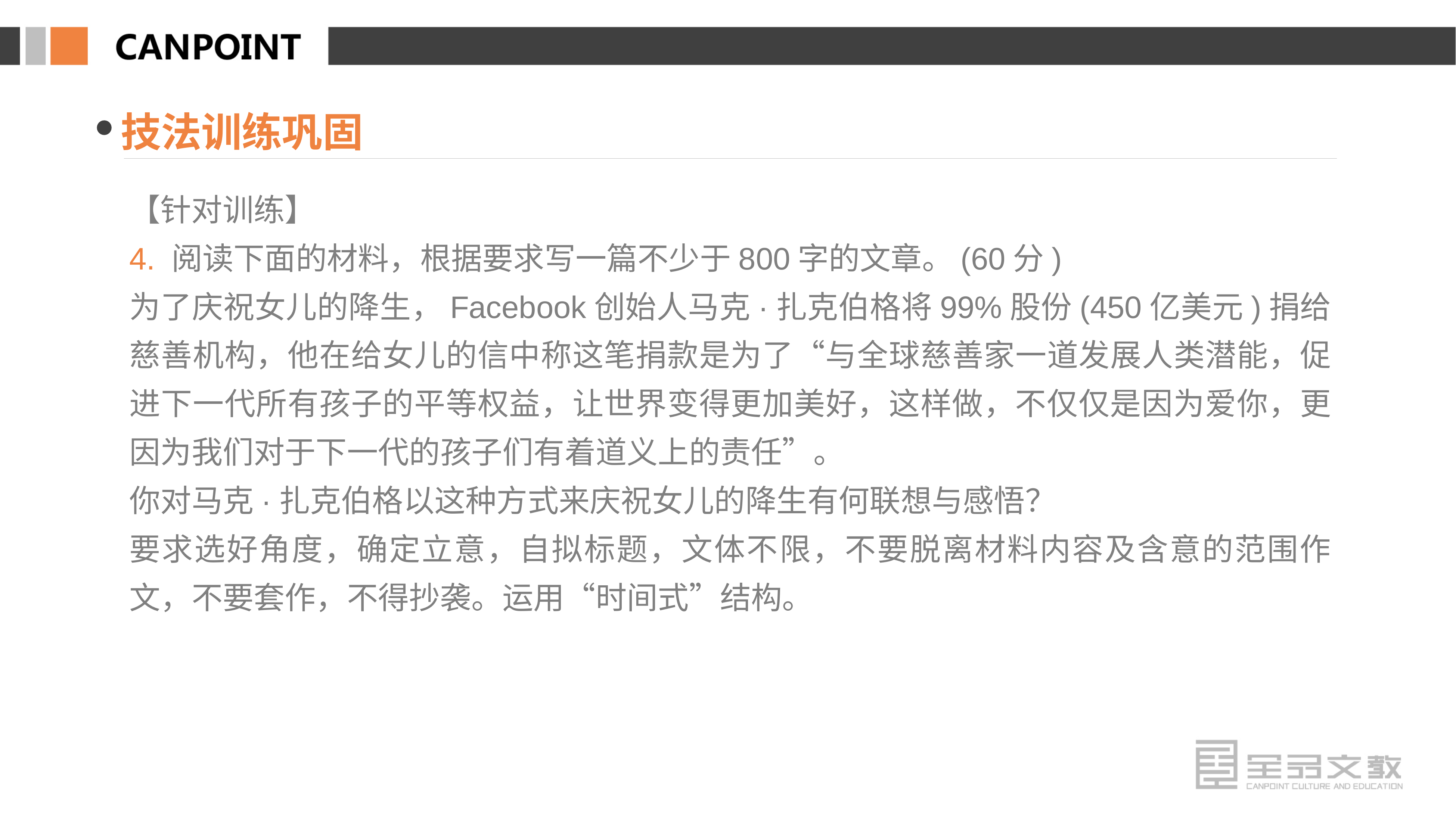

技法训练巩固

【针对训练】
4. 阅读下面的材料，根据要求写一篇不少于800字的文章。(60分)
为了庆祝女儿的降生，Facebook创始人马克·扎克伯格将99%股份(450亿美元)捐给慈善机构，他在给女儿的信中称这笔捐款是为了“与全球慈善家一道发展人类潜能，促进下一代所有孩子的平等权益，让世界变得更加美好，这样做，不仅仅是因为爱你，更因为我们对于下一代的孩子们有着道义上的责任”。
你对马克·扎克伯格以这种方式来庆祝女儿的降生有何联想与感悟？
要求选好角度，确定立意，自拟标题，文体不限，不要脱离材料内容及含意的范围作文，不要套作，不得抄袭。运用“时间式”结构。